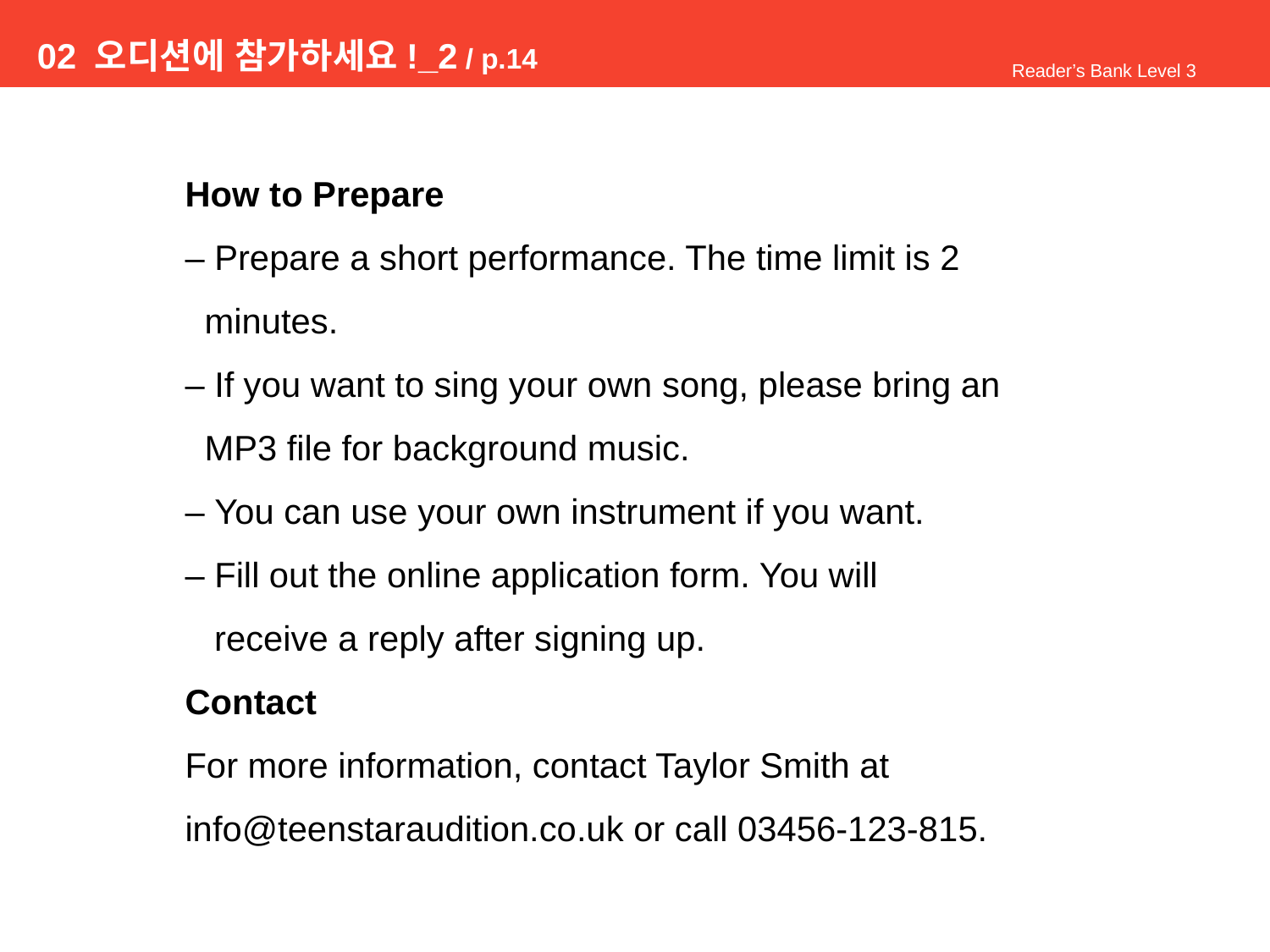

# 02 오디션에 참가하세요!_2 / p.14
Reader’s Bank Level 3

How to Prepare
– Prepare a short performance. The time limit is 2
  minutes.
– If you want to sing your own song, please bring an
  MP3 file for background music.
– You can use your own instrument if you want.
– Fill out the online application form. You will
   receive a reply after signing up.
Contact
For more information, contact Taylor Smith at
info@teenstaraudition.co.uk or call 03456-123-815.